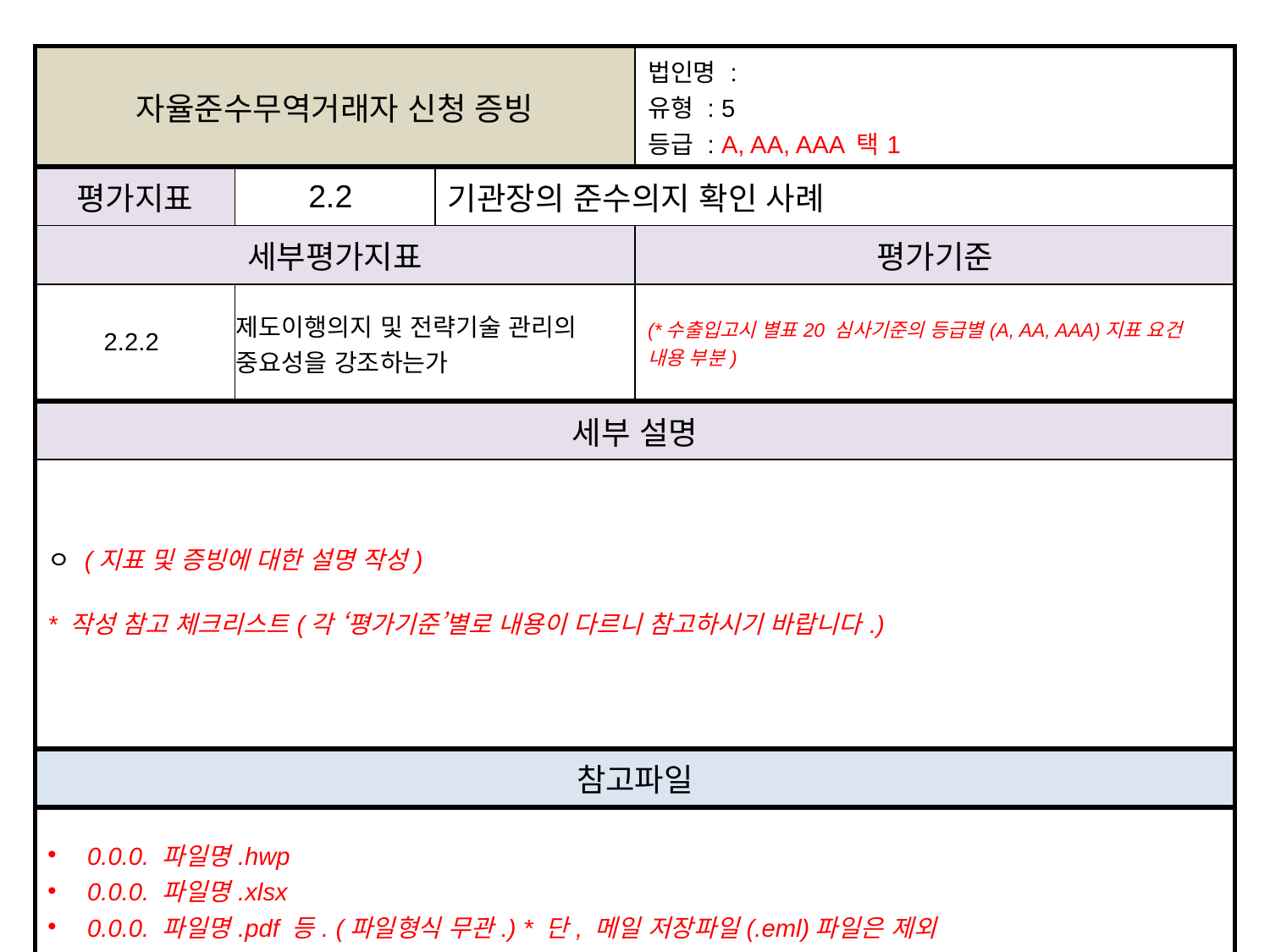

| 자율준수무역거래자 신청 증빙 |  |  | 법인명 : 유형 : 5 등급 : A, AA, AAA 택1 |
| --- | --- | --- | --- |
| 평가지표 | 2.2 | 기관장의 준수의지 확인 사례 |  |
| 세부평가지표 |  |  | 평가기준 |
| 2.2.2 | 제도이행의지 및 전략기술 관리의 중요성을 강조하는가 |  | (\*수출입고시 별표20 심사기준의 등급별(A, AA, AAA)지표 요건 내용 부분) |
| 세부 설명 |  |  |  |
| ㅇ (지표 및 증빙에 대한 설명 작성) \* 작성 참고 체크리스트(각 ‘평가기준’별로 내용이 다르니 참고하시기 바랍니다.) |  |  |  |
| 참고파일 |  |  |  |
| 0.0.0. 파일명.hwp 0.0.0. 파일명.xlsx 0.0.0. 파일명.pdf 등. (파일형식 무관.) \* 단, 메일 저장파일(.eml)파일은 제외 |  |  |  |